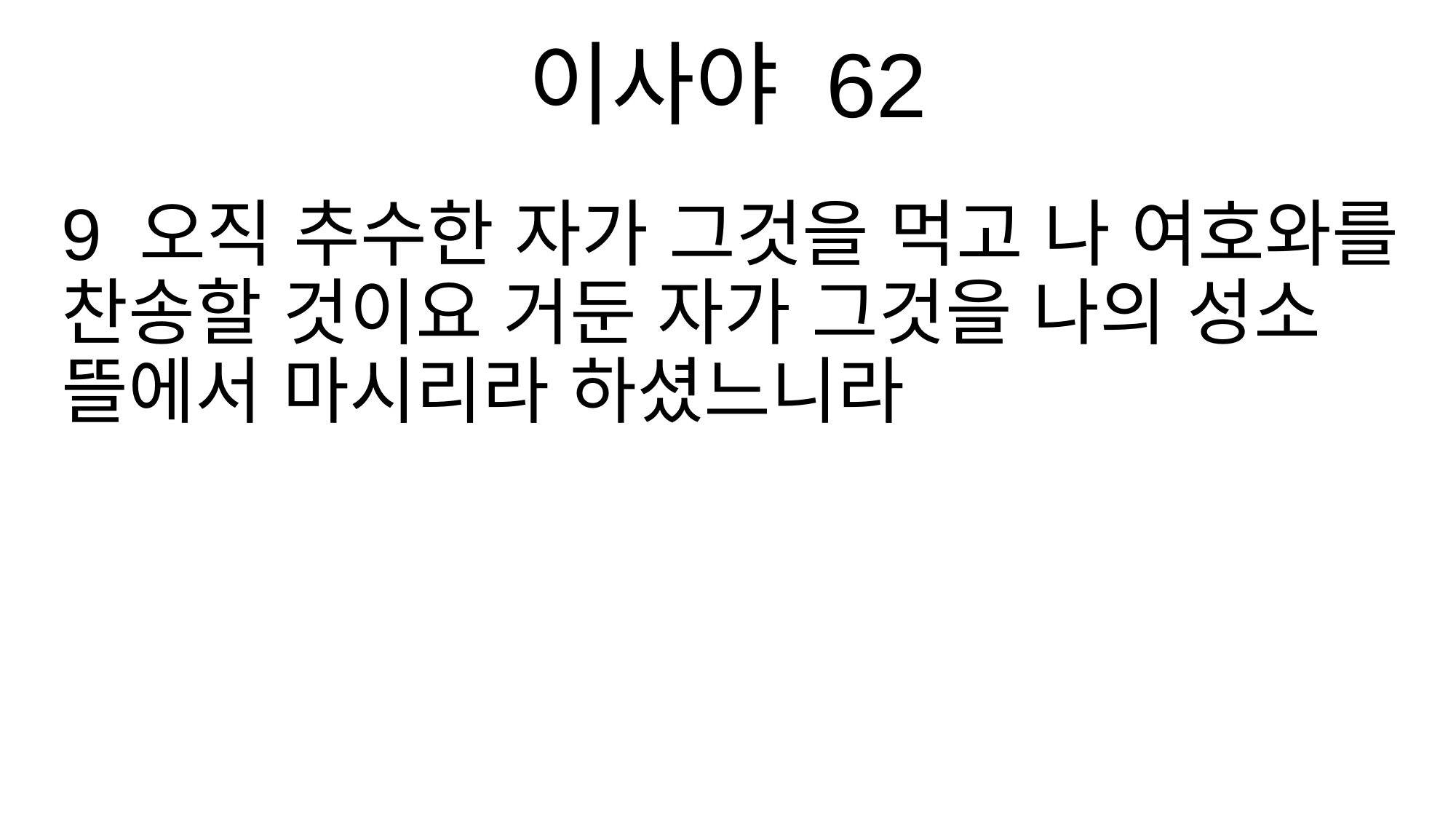

이사야 62
9 오직 추수한 자가 그것을 먹고 나 여호와를 찬송할 것이요 거둔 자가 그것을 나의 성소 뜰에서 마시리라 하셨느니라